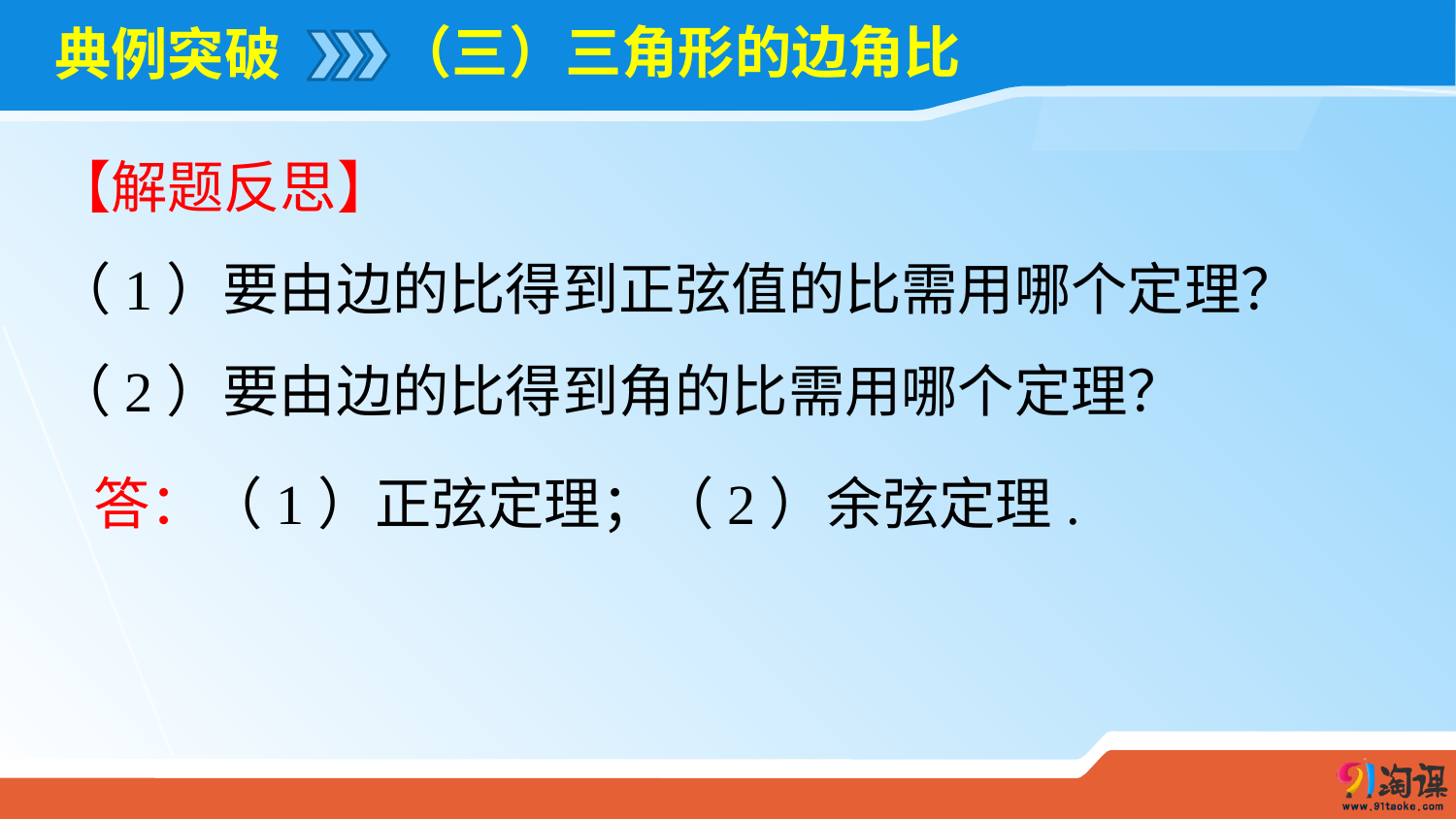

（三）三角形的边角比
# 典例突破
【解题反思】
（1）要由边的比得到正弦值的比需用哪个定理？
（2）要由边的比得到角的比需用哪个定理？
  答：（1）正弦定理；（2）余弦定理.